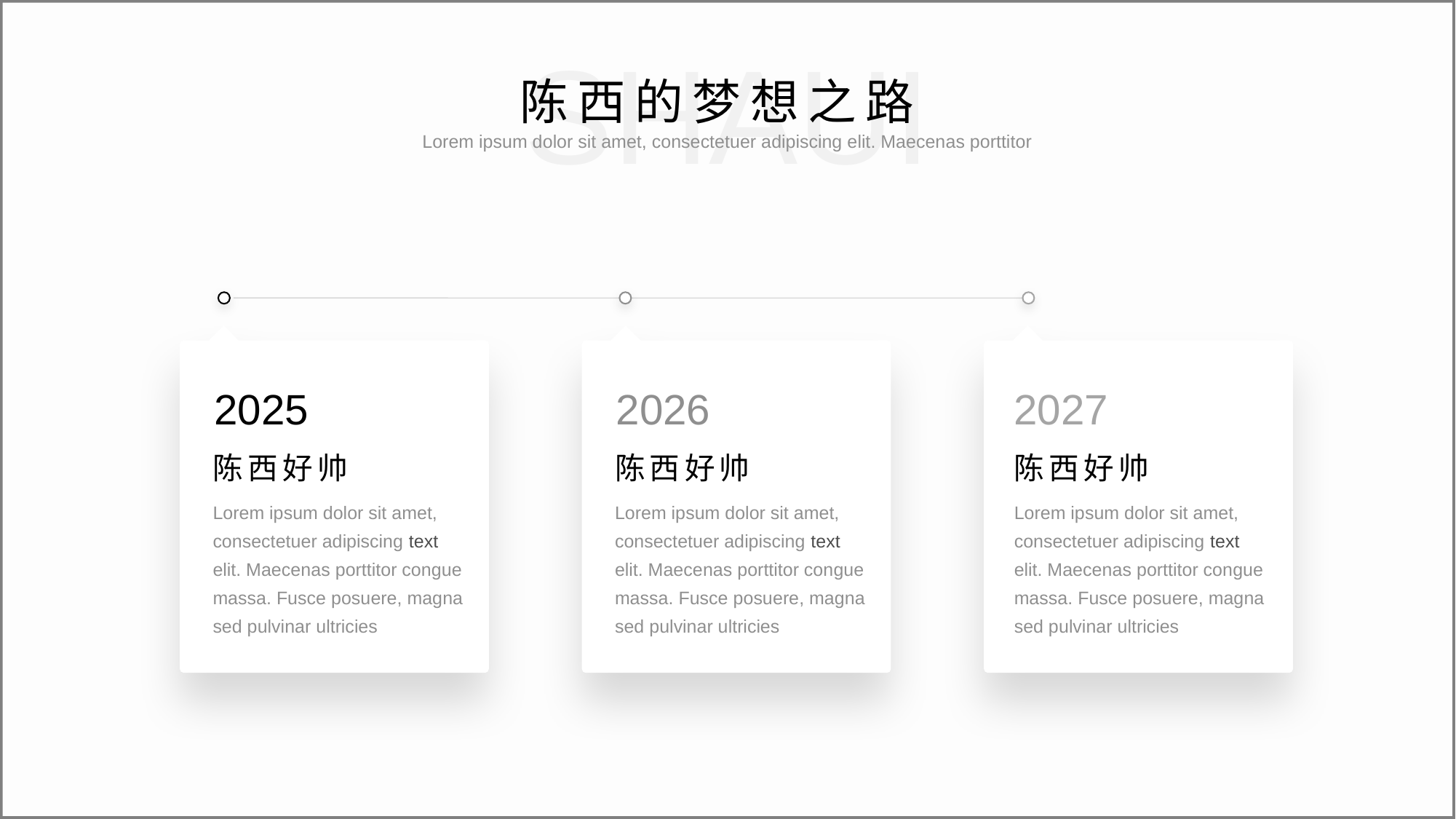

SHAUI
陈西的梦想之路
Lorem ipsum dolor sit amet, consectetuer adipiscing elit. Maecenas porttitor

2025
2026
2027
陈西好帅
陈西好帅
陈西好帅
Lorem ipsum dolor sit amet, consectetuer adipiscing text elit. Maecenas porttitor congue massa. Fusce posuere, magna sed pulvinar ultricies
Lorem ipsum dolor sit amet, consectetuer adipiscing text elit. Maecenas porttitor congue massa. Fusce posuere, magna sed pulvinar ultricies
Lorem ipsum dolor sit amet, consectetuer adipiscing text elit. Maecenas porttitor congue massa. Fusce posuere, magna sed pulvinar ultricies